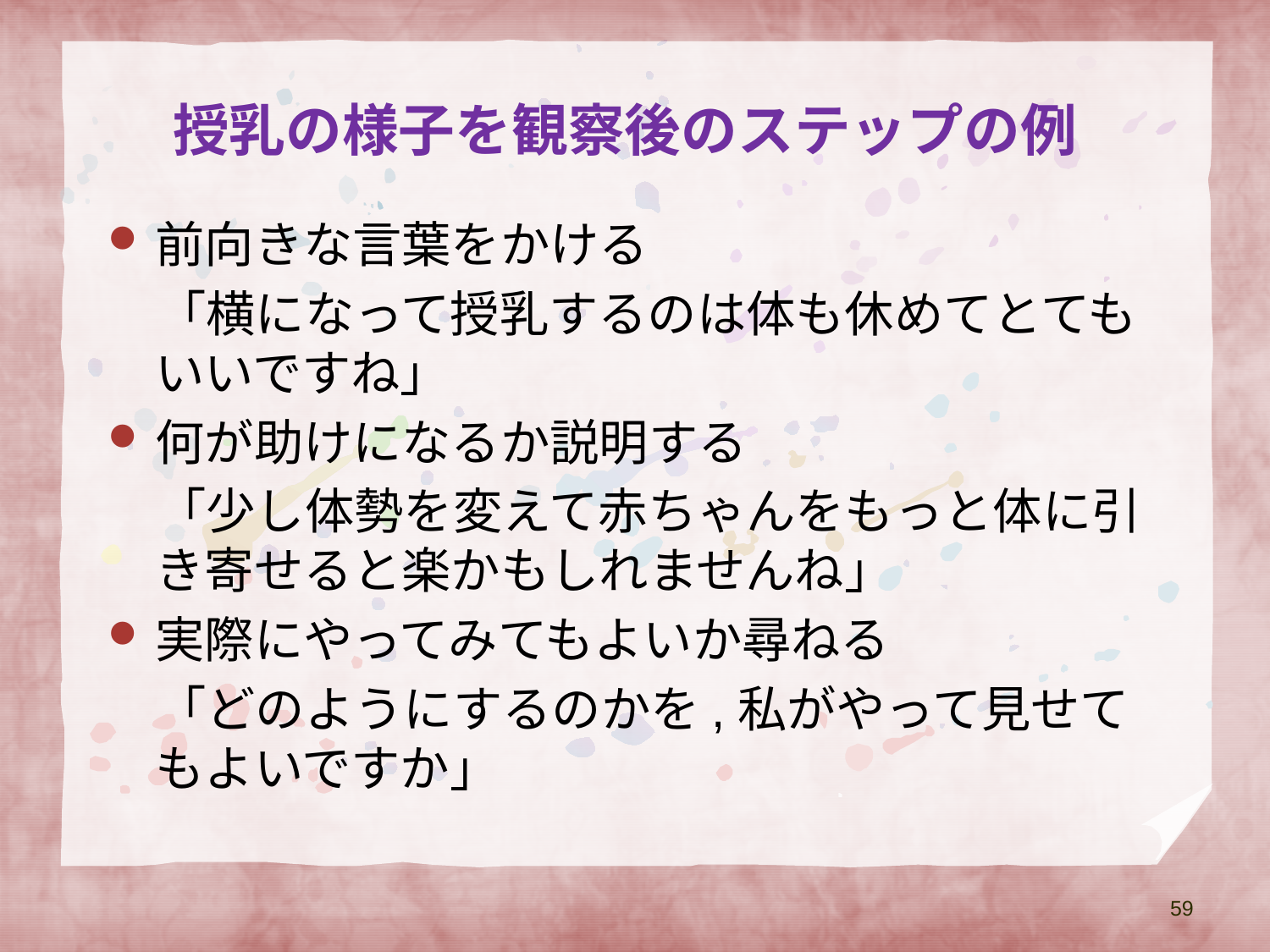

# 授乳の様子を観察後のステップの例
前向きな言葉をかける
　「横になって授乳するのは体も休めてとてもいいですね」
何が助けになるか説明する
　「少し体勢を変えて赤ちゃんをもっと体に引き寄せると楽かもしれませんね」
実際にやってみてもよいか尋ねる
　「どのようにするのかを,私がやって見せてもよいですか」

59